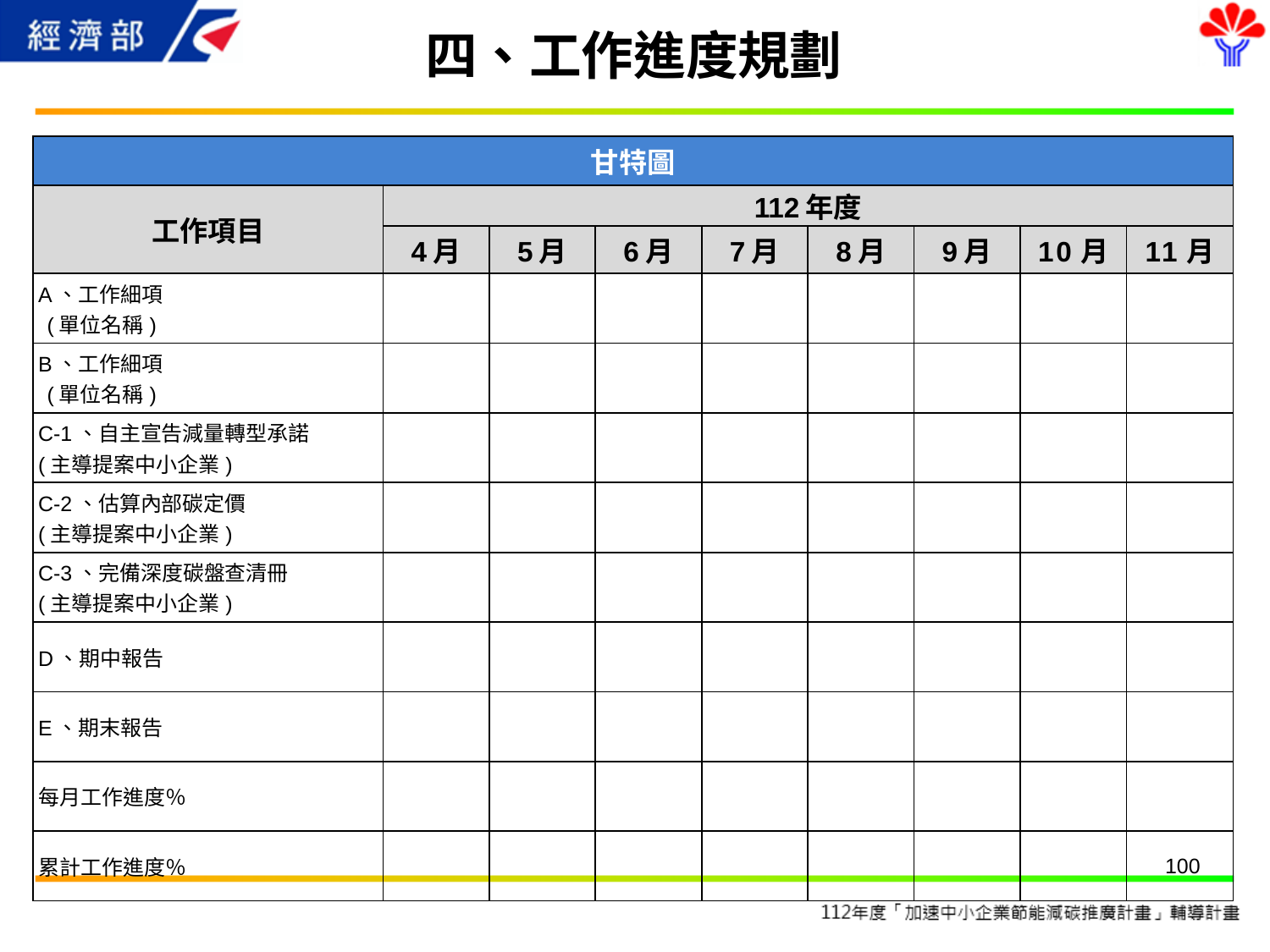

# 四、工作進度規劃
| 甘特圖 |  |  |  |  |  |  |  |  |
| --- | --- | --- | --- | --- | --- | --- | --- | --- |
| 工作項目 | 112年度 |  |  |  |  |  |  |  |
|  | 4月 | 5月 | 6月 | 7月 | 8月 | 9月 | 10月 | 11月 |
| A、工作細項 (單位名稱) |  |  |  |  |  |  |  |  |
| B、工作細項 (單位名稱) |  |  |  |  |  |  |  |  |
| C-1、自主宣告減量轉型承諾 (主導提案中小企業) |  |  |  |  |  |  |  |  |
| C-2、估算內部碳定價 (主導提案中小企業) |  |  |  |  |  |  |  |  |
| C-3、完備深度碳盤查清冊 (主導提案中小企業) |  |  |  |  |  |  |  |  |
| D、期中報告 |  |  |  |  |  |  |  |  |
| E、期末報告 |  |  |  |  |  |  |  |  |
| 每月工作進度％ |  |  |  |  |  |  |  |  |
| 累計工作進度％ |  |  |  |  |  |  |  | 100 |
13